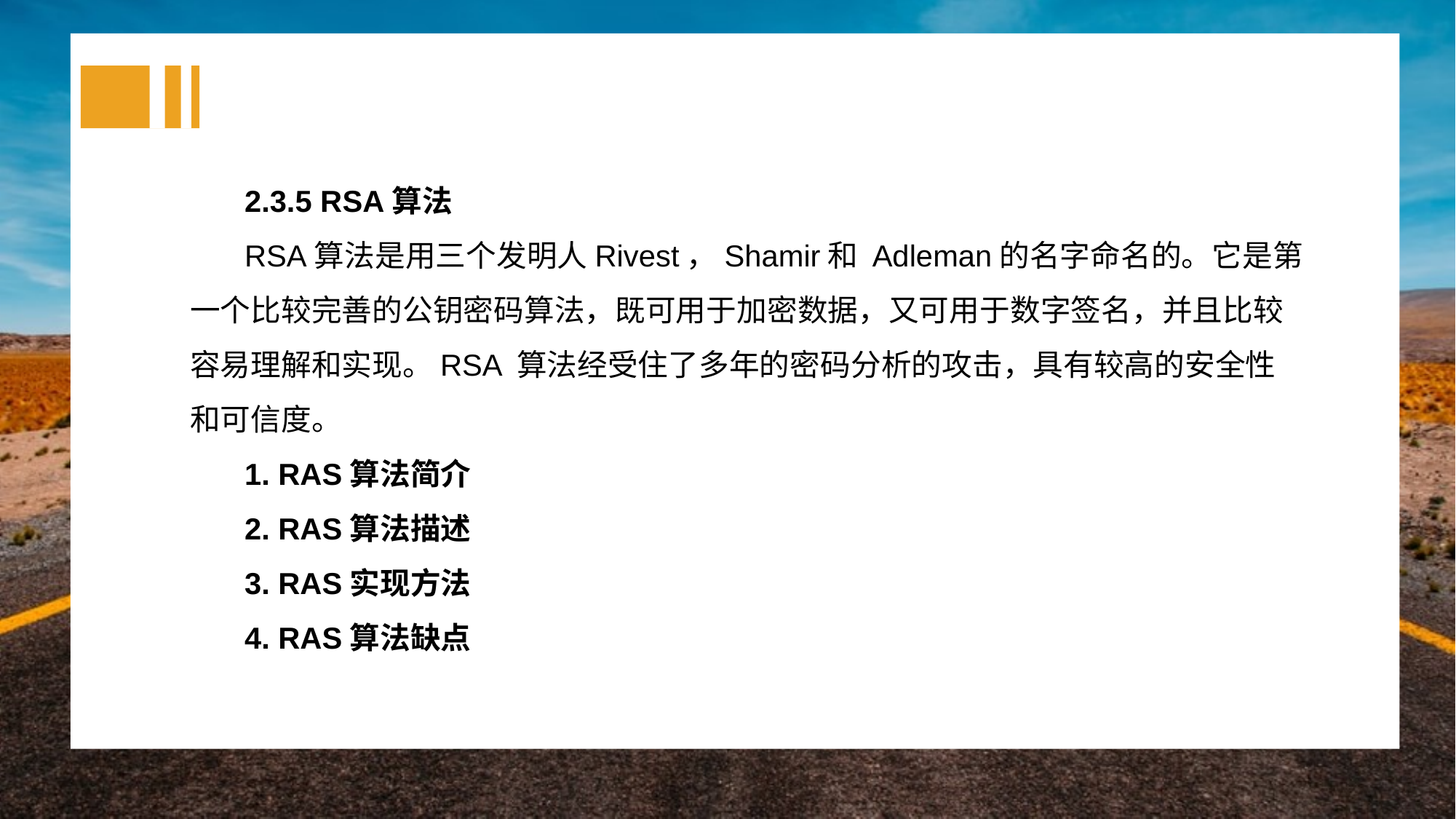

2.3.5 RSA算法
RSA算法是用三个发明人Rivest，Shamir和 Adleman的名字命名的。它是第一个比较完善的公钥密码算法，既可用于加密数据，又可用于数字签名，并且比较容易理解和实现。RSA 算法经受住了多年的密码分析的攻击，具有较高的安全性和可信度。
1. RAS算法简介
2. RAS算法描述
3. RAS实现方法
4. RAS算法缺点